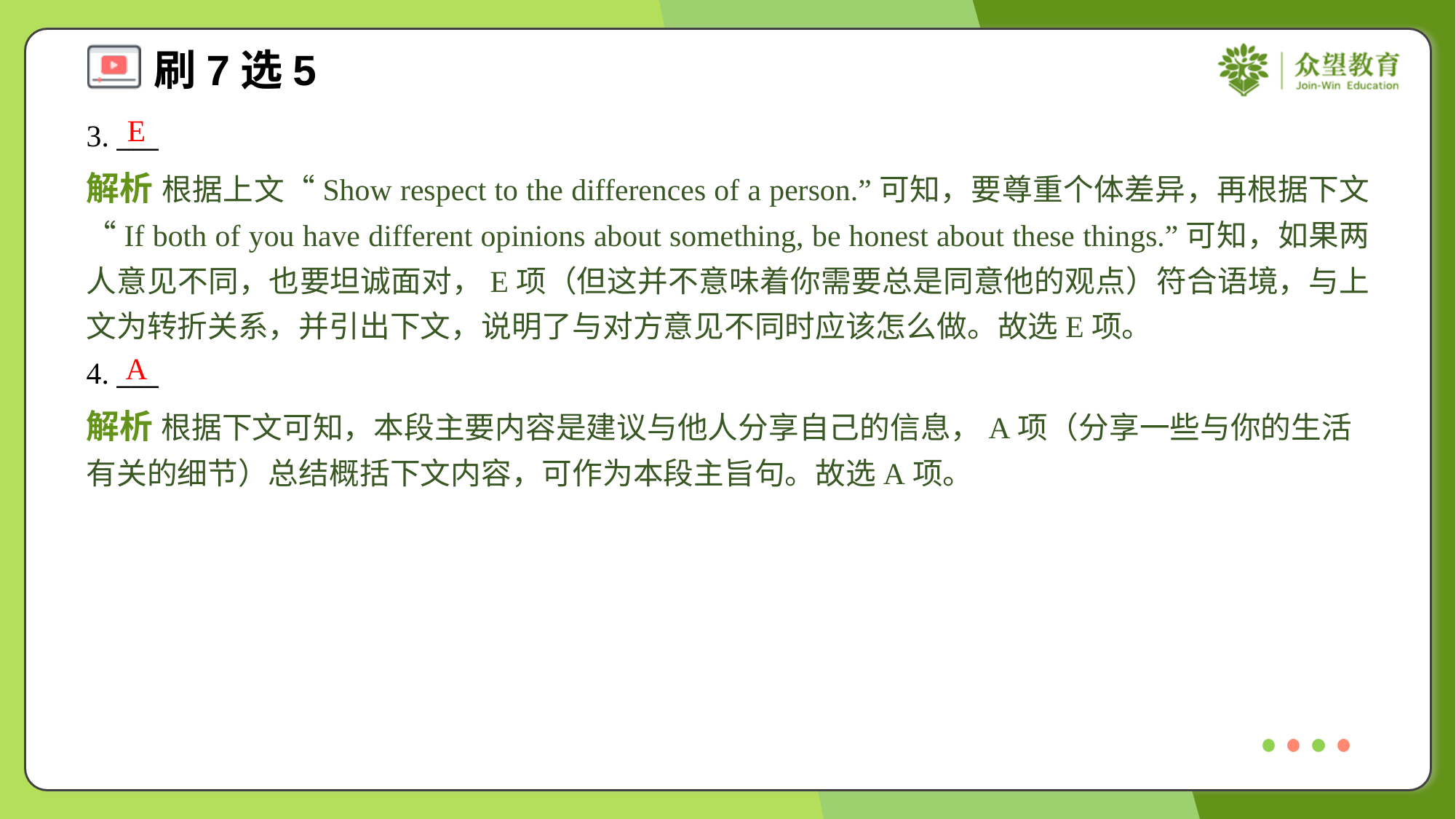

E
3. ___
解析 根据上文“Show respect to the differences of a person.”可知，要尊重个体差异，再根据下文“If both of you have different opinions about something, be honest about these things.”可知，如果两人意见不同，也要坦诚面对，E项（但这并不意味着你需要总是同意他的观点）符合语境，与上文为转折关系，并引出下文，说明了与对方意见不同时应该怎么做。故选E项。
A
4. ___
解析 根据下文可知，本段主要内容是建议与他人分享自己的信息，A项（分享一些与你的生活有关的细节）总结概括下文内容，可作为本段主旨句。故选A项。